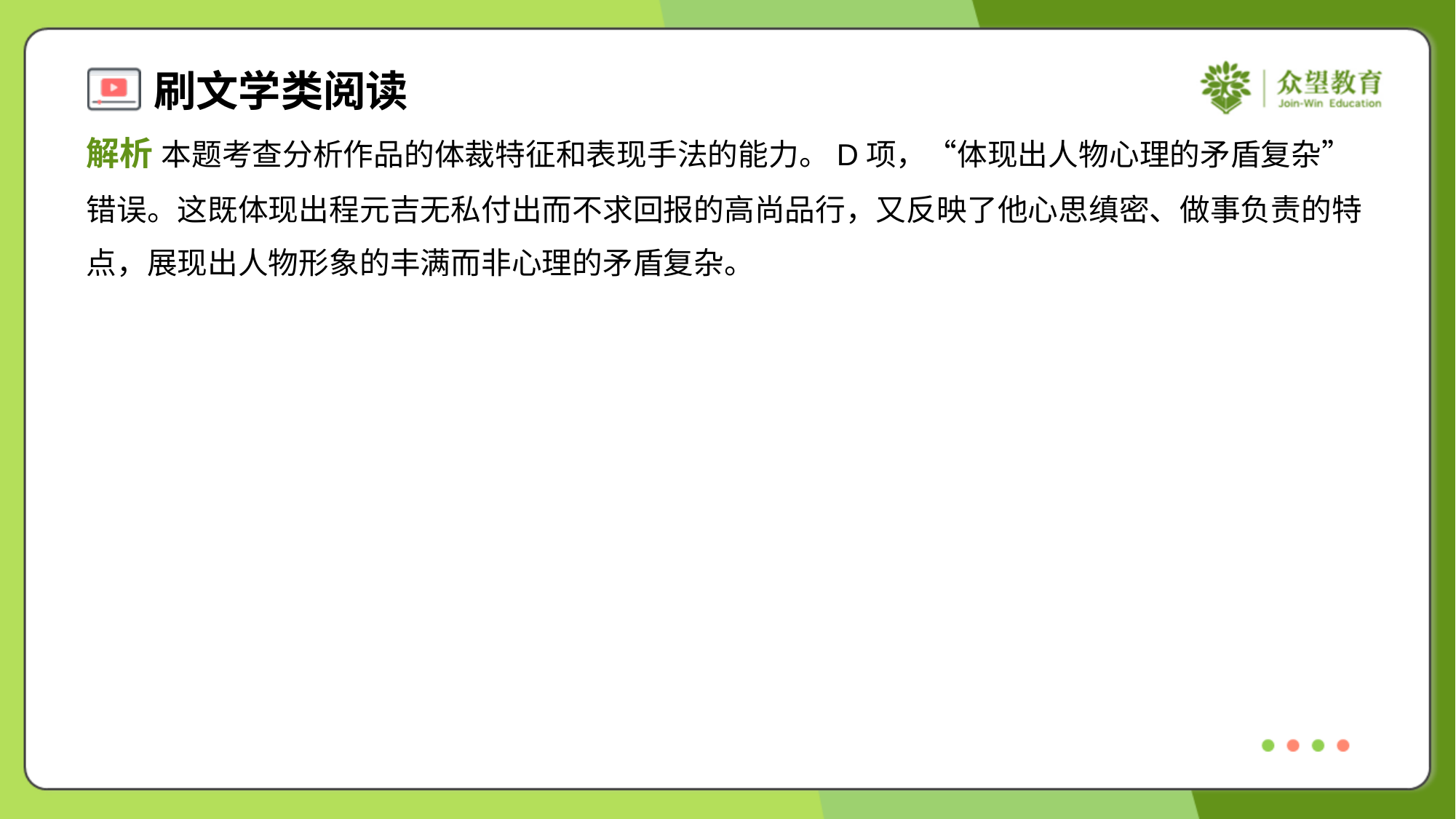

解析 本题考查分析作品的体裁特征和表现手法的能力。D项，“体现出人物心理的矛盾复杂”
错误。这既体现出程元吉无私付出而不求回报的高尚品行，又反映了他心思缜密、做事负责的特
点，展现出人物形象的丰满而非心理的矛盾复杂。